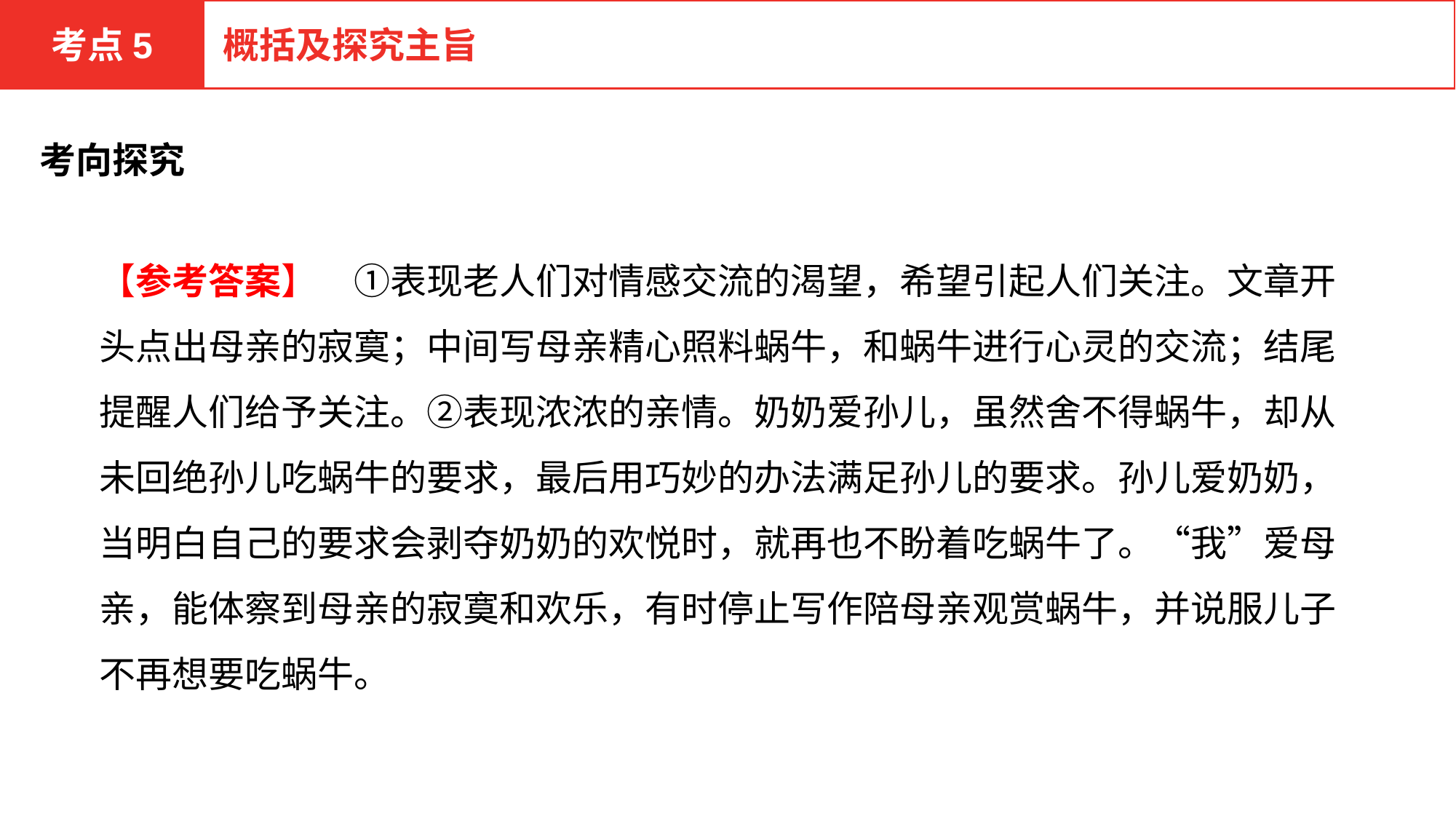

考点5
概括及探究主旨
考向探究

【参考答案】　①表现老人们对情感交流的渴望，希望引起人们关注。文章开头点出母亲的寂寞；中间写母亲精心照料蜗牛，和蜗牛进行心灵的交流；结尾提醒人们给予关注。②表现浓浓的亲情。奶奶爱孙儿，虽然舍不得蜗牛，却从未回绝孙儿吃蜗牛的要求，最后用巧妙的办法满足孙儿的要求。孙儿爱奶奶，当明白自己的要求会剥夺奶奶的欢悦时，就再也不盼着吃蜗牛了。“我”爱母亲，能体察到母亲的寂寞和欢乐，有时停止写作陪母亲观赏蜗牛，并说服儿子不再想要吃蜗牛。